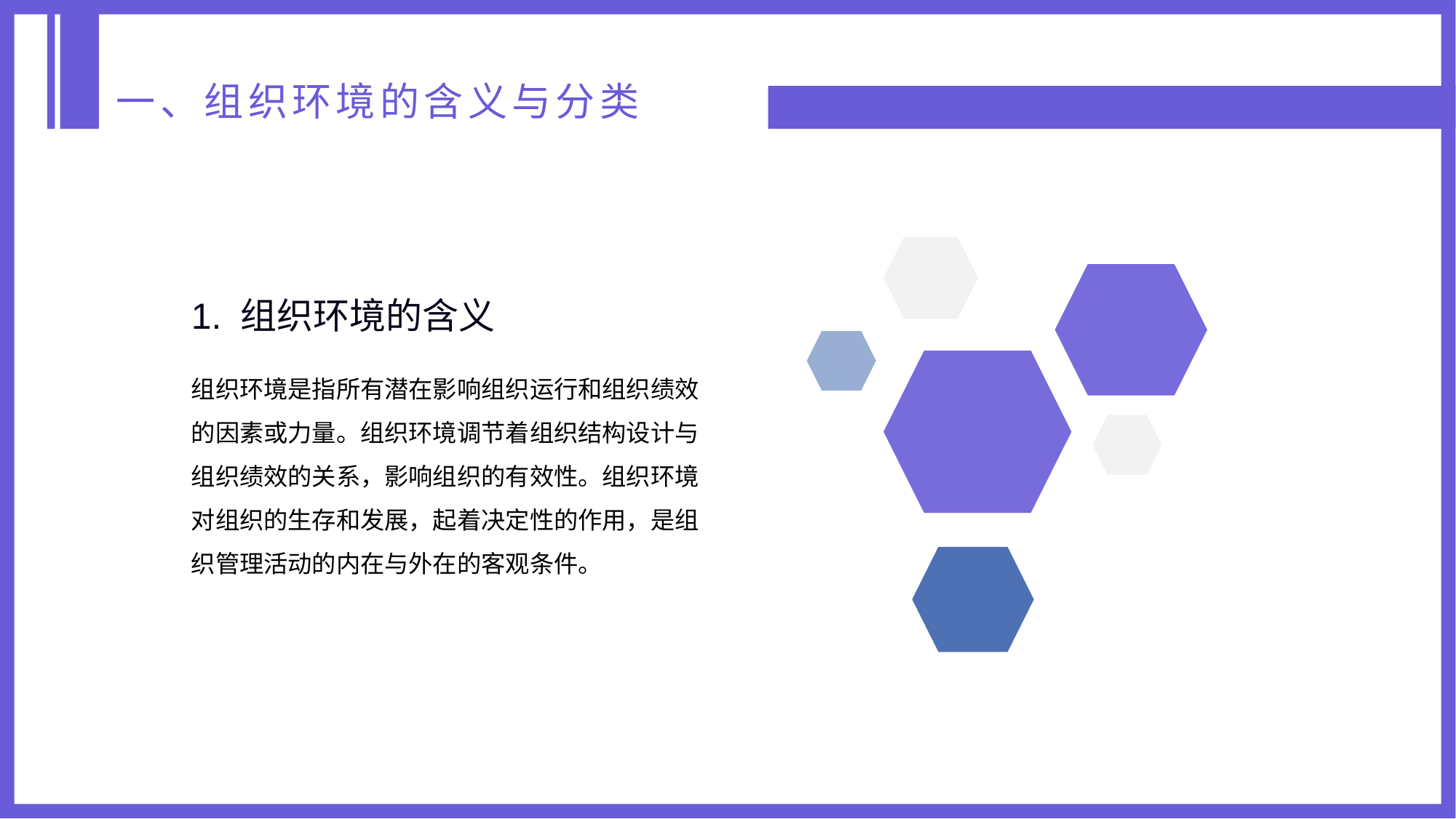

一、组织环境的含义与分类

1. 组织环境的含义
组织环境是指所有潜在影响组织运行和组织绩效的因素或力量。组织环境调节着组织结构设计与组织绩效的关系，影响组织的有效性。组织环境对组织的生存和发展，起着决定性的作用，是组织管理活动的内在与外在的客观条件。